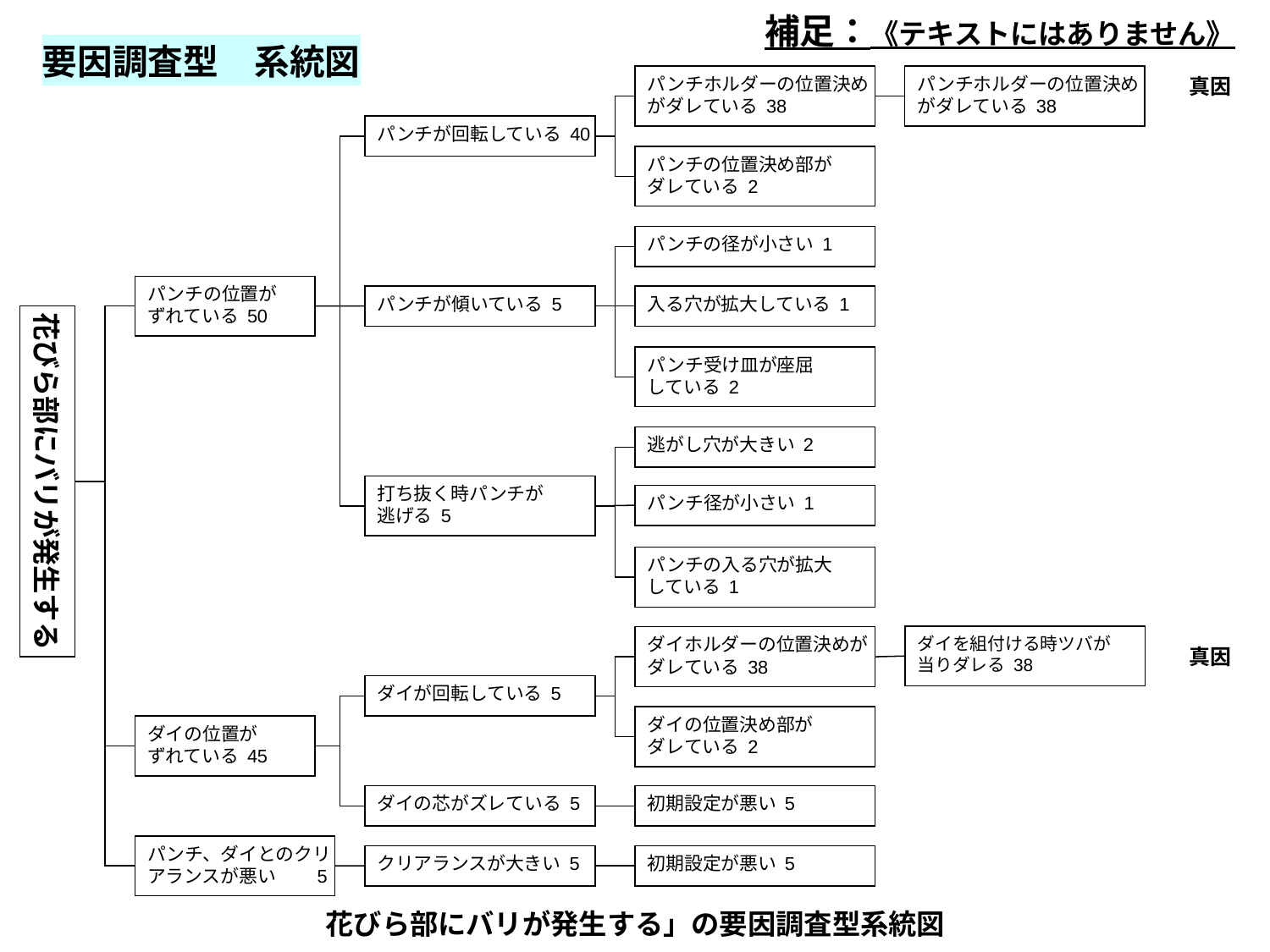

補足：《テキストにはありません》
要因調査型　系統図
真因
パンチホルダーの位置決め
がダレている 38
パンチホルダーの位置決め
がダレている 38
パンチが回転している 40
パンチの位置決め部が
ダレている 2
パンチの径が小さい 1
パンチの位置が
ずれている 50
パンチが傾いている 5
入る穴が拡大している 1
花びら部にバリが発生する
パンチ受け皿が座屈
している 2
逃がし穴が大きい 2
打ち抜く時パンチが
逃げる 5
パンチ径が小さい 1
パンチの入る穴が拡大
している 1
ダイを組付ける時ツバが
当りダレる 38
真因
ダイホルダーの位置決めが
ダレている 38
ダイが回転している 5
ダイの位置決め部が
ダレている 2
ダイの位置が
ずれている 45
ダイの芯がズレている 5
初期設定が悪い 5
パンチ、ダイとのクリ
アランスが悪い　　5
クリアランスが大きい 5
初期設定が悪い 5
花びら部にバリが発生する」の要因調査型系統図